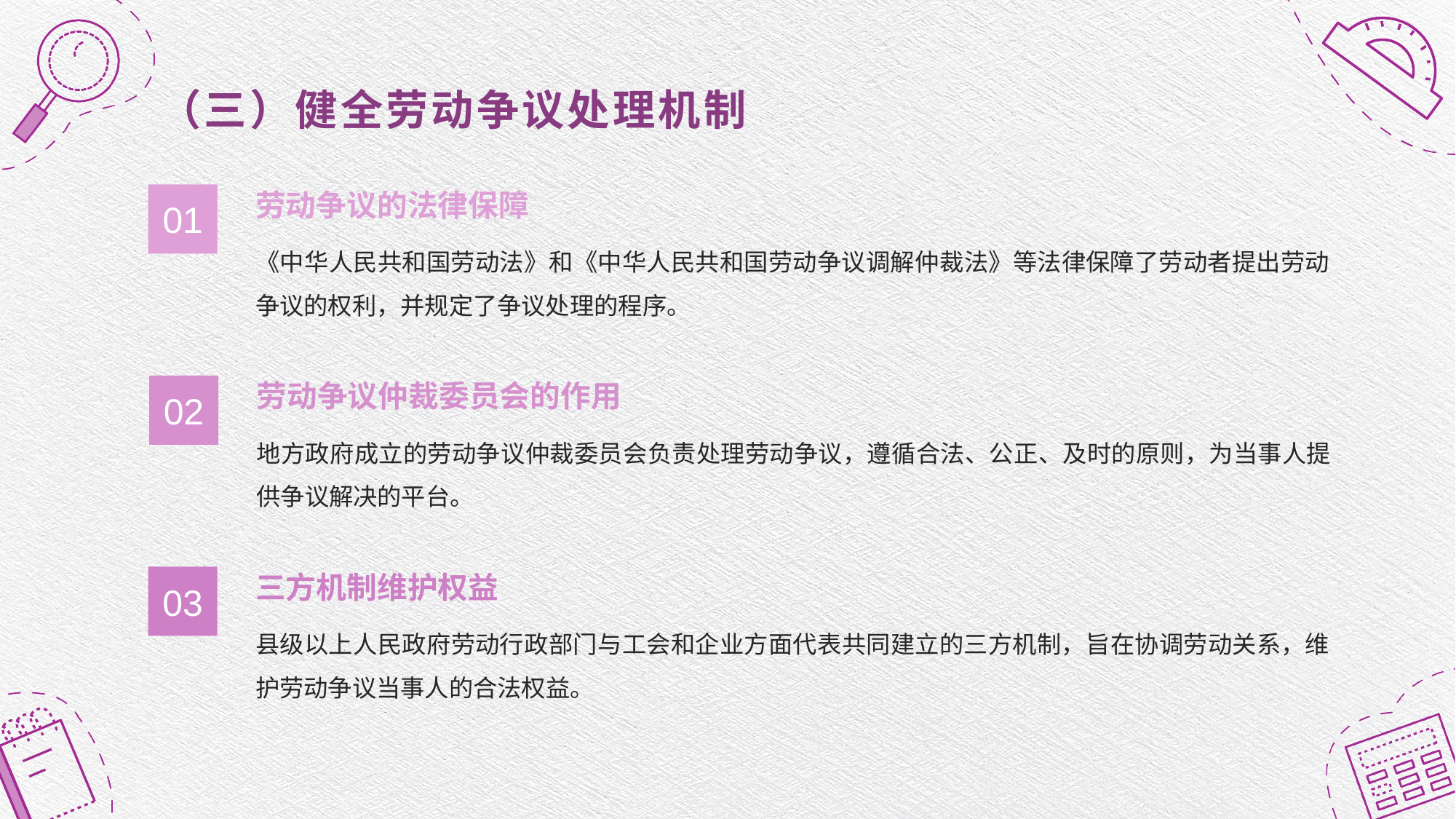

（三）健全劳动争议处理机制
劳动争议的法律保障
01
《中华人民共和国劳动法》和《中华人民共和国劳动争议调解仲裁法》等法律保障了劳动者提出劳动争议的权利，并规定了争议处理的程序。
劳动争议仲裁委员会的作用
02
地方政府成立的劳动争议仲裁委员会负责处理劳动争议，遵循合法、公正、及时的原则，为当事人提供争议解决的平台。
三方机制维护权益
03
县级以上人民政府劳动行政部门与工会和企业方面代表共同建立的三方机制，旨在协调劳动关系，维护劳动争议当事人的合法权益。